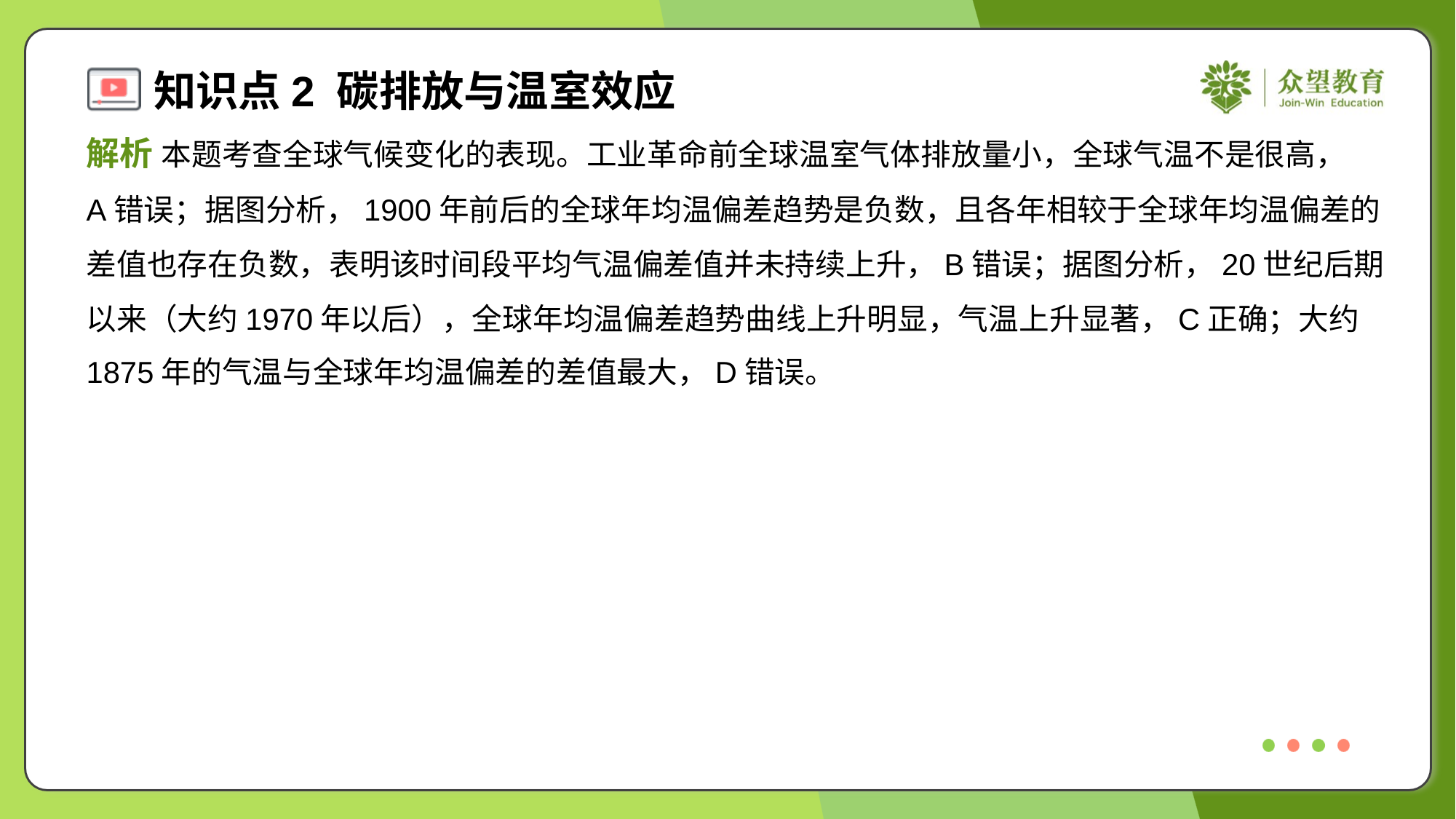

解析 本题考查全球气候变化的表现。工业革命前全球温室气体排放量小，全球气温不是很高，
A错误；据图分析，1900年前后的全球年均温偏差趋势是负数，且各年相较于全球年均温偏差的
差值也存在负数，表明该时间段平均气温偏差值并未持续上升，B错误；据图分析，20世纪后期
以来（大约1970年以后），全球年均温偏差趋势曲线上升明显，气温上升显著，C正确；大约
1875年的气温与全球年均温偏差的差值最大，D错误。